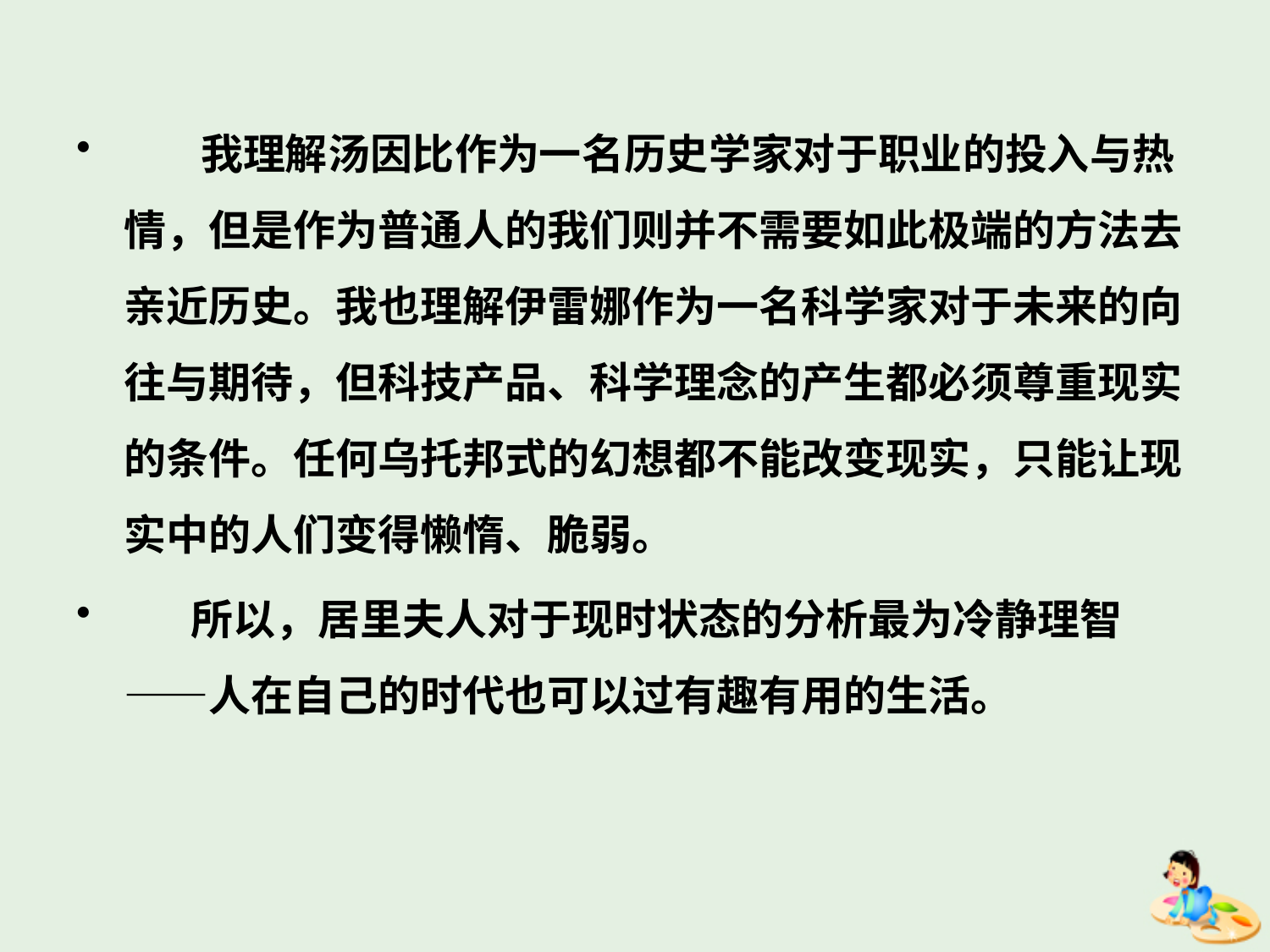

我理解汤因比作为一名历史学家对于职业的投入与热情，但是作为普通人的我们则并不需要如此极端的方法去亲近历史。我也理解伊雷娜作为一名科学家对于未来的向往与期待，但科技产品、科学理念的产生都必须尊重现实的条件。任何乌托邦式的幻想都不能改变现实，只能让现实中的人们变得懒惰、脆弱。
      所以，居里夫人对于现时状态的分析最为冷静理智——人在自己的时代也可以过有趣有用的生活。